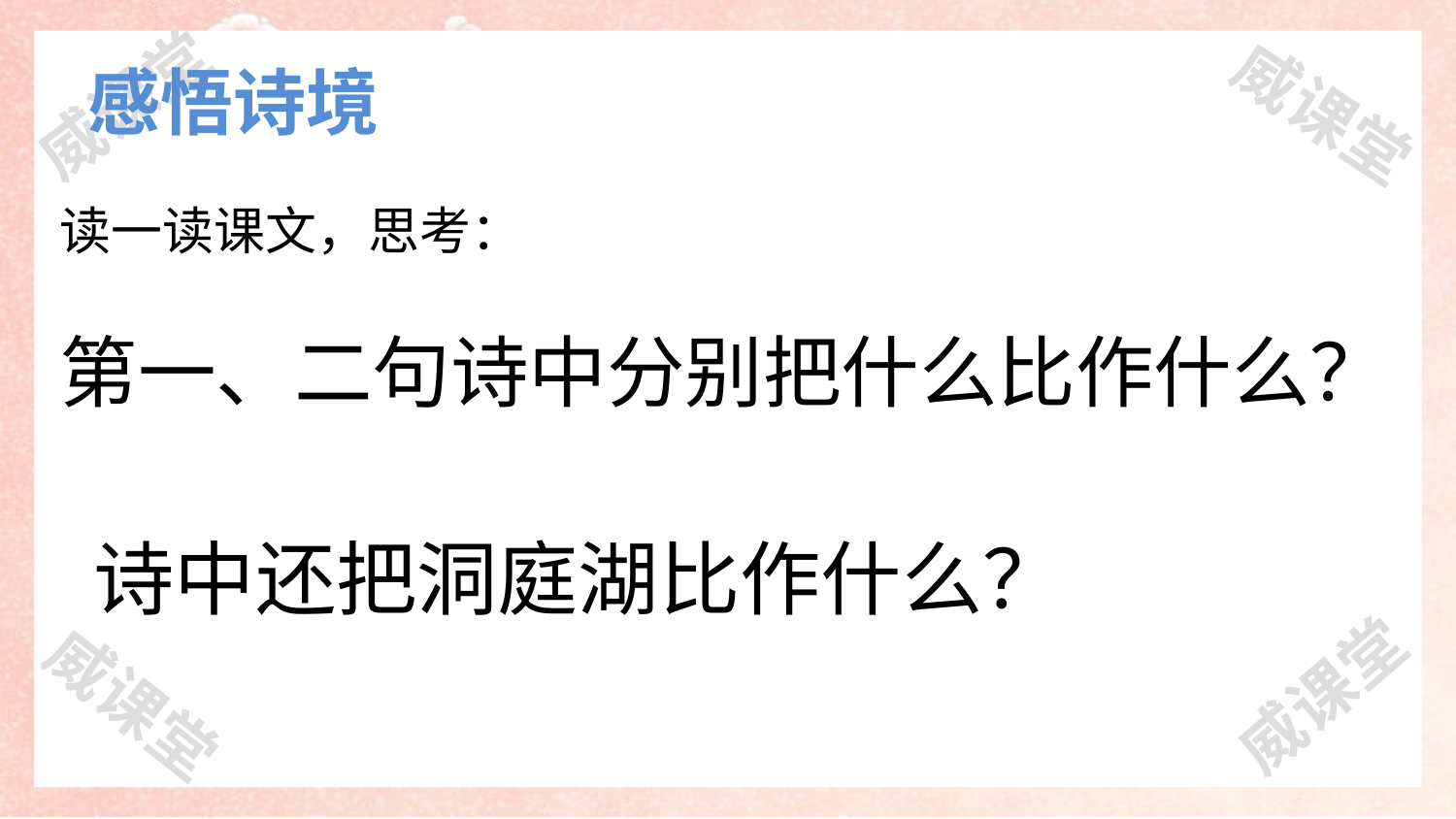

# 感悟诗境
读一读课文，思考：

第一、二句诗中分别把什么比作什么？
诗中还把洞庭湖比作什么？